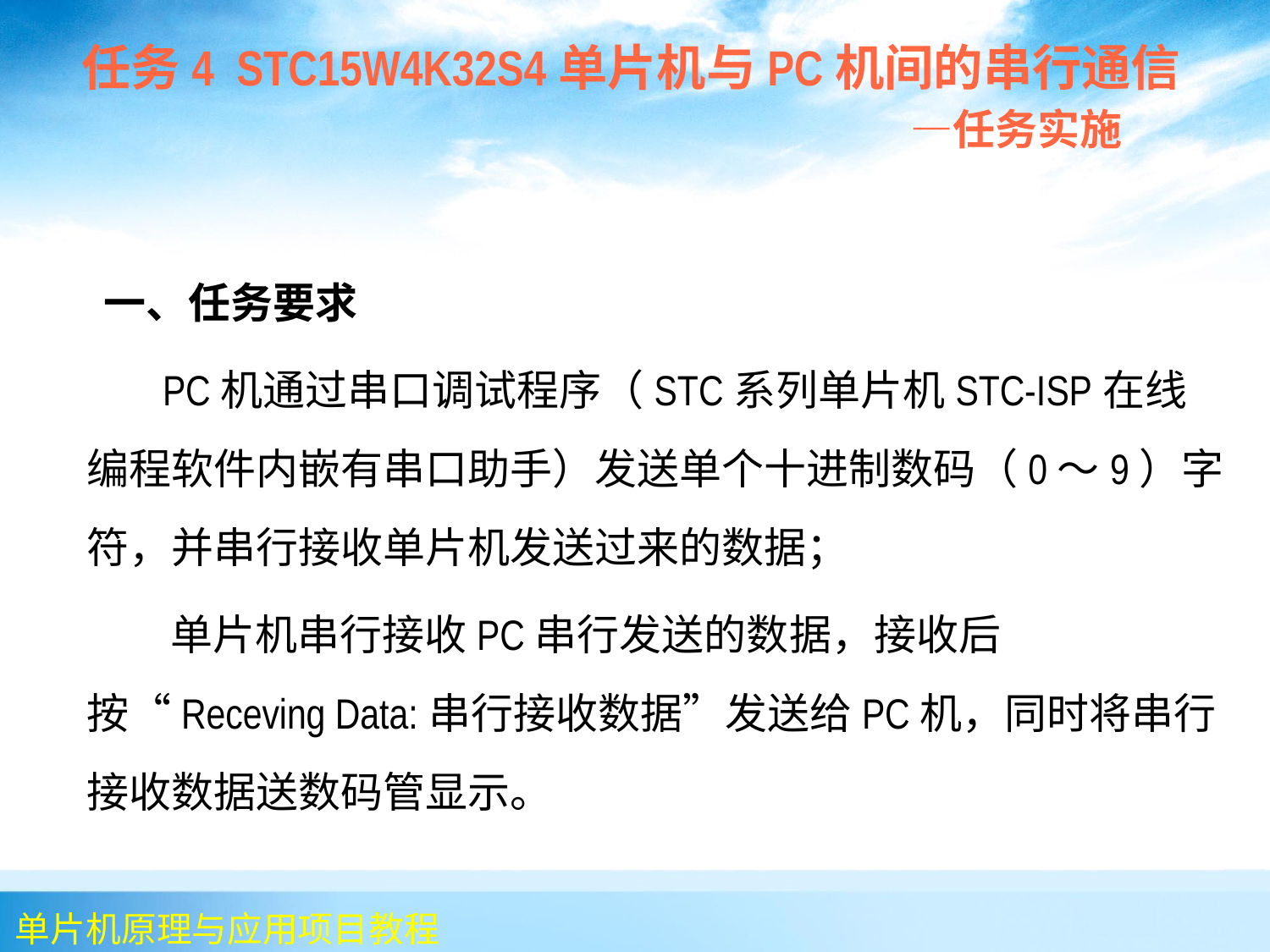

一、任务要求
            PC机通过串口调试程序（STC系列单片机STC-ISP在线编程软件内嵌有串口助手）发送单个十进制数码（0～9）字符，并串行接收单片机发送过来的数据；
            单片机串行接收PC串行发送的数据，接收后按“Receving Data:串行接收数据”发送给PC机，同时将串行接收数据送数码管显示。
   任务4  STC15W4K32S4单片机与PC机间的串行通信
                                                                              —任务实施